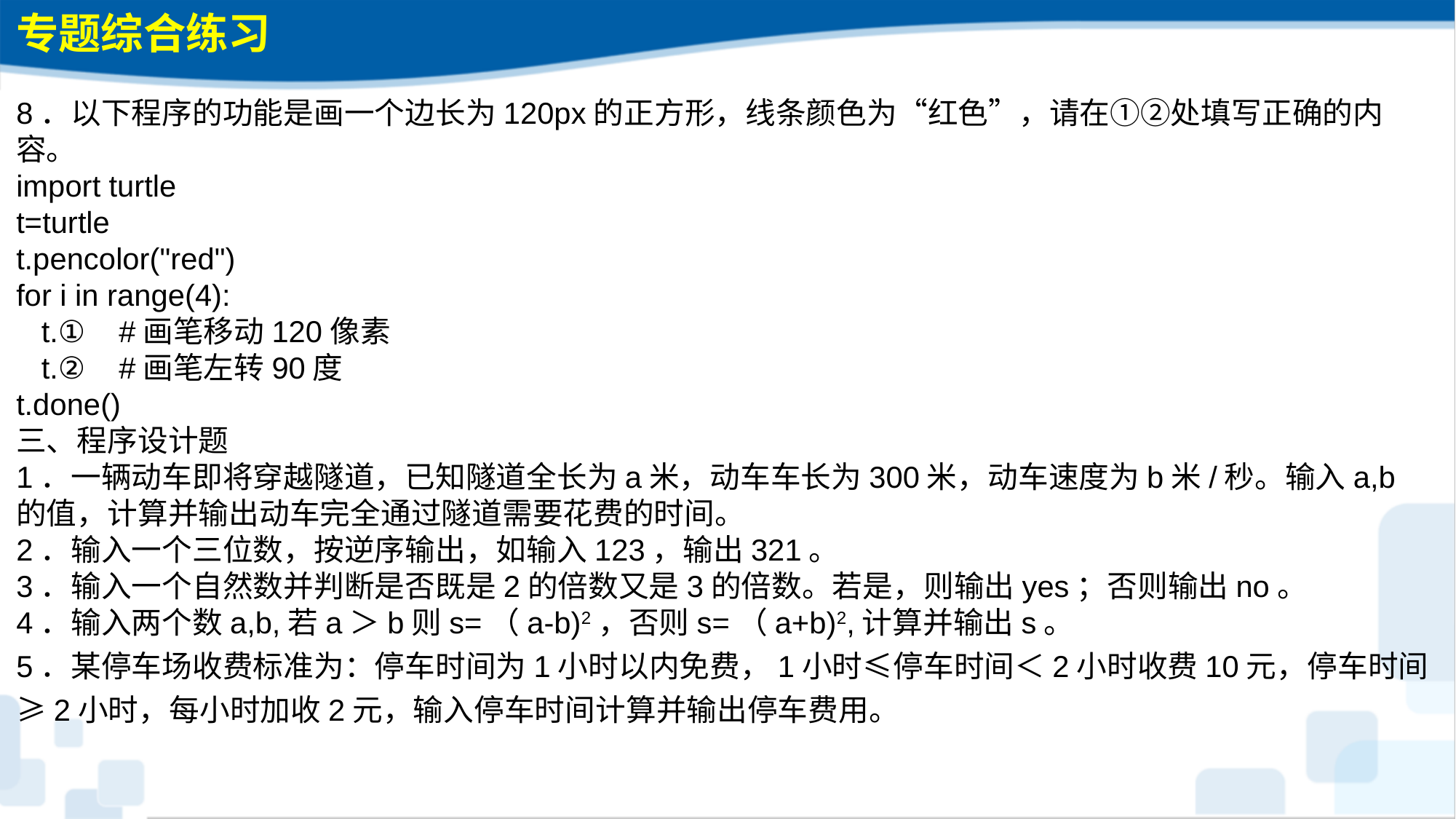

专题综合练习
8．以下程序的功能是画一个边长为120px的正方形，线条颜色为“红色”，请在①②处填写正确的内容。import turtlet=turtle            t.pencolor("red")     for i in range(4):          t.①    #画笔移动120像素   t.②    #画笔左转90度 t.done()三、程序设计题1．一辆动车即将穿越隧道，已知隧道全长为a米，动车车长为300米，动车速度为b米/秒。输入a,b的值，计算并输出动车完全通过隧道需要花费的时间。2．输入一个三位数，按逆序输出，如输入123，输出321。3．输入一个自然数并判断是否既是2的倍数又是3的倍数。若是，则输出yes；否则输出no。4．输入两个数a,b,若a＞b则s=（a-b)2，否则s=（a+b)2,计算并输出s。5．某停车场收费标准为：停车时间为1小时以内免费，1小时≤停车时间＜2小时收费10元，停车时间≥2小时，每小时加收2元，输入停车时间计算并输出停车费用。